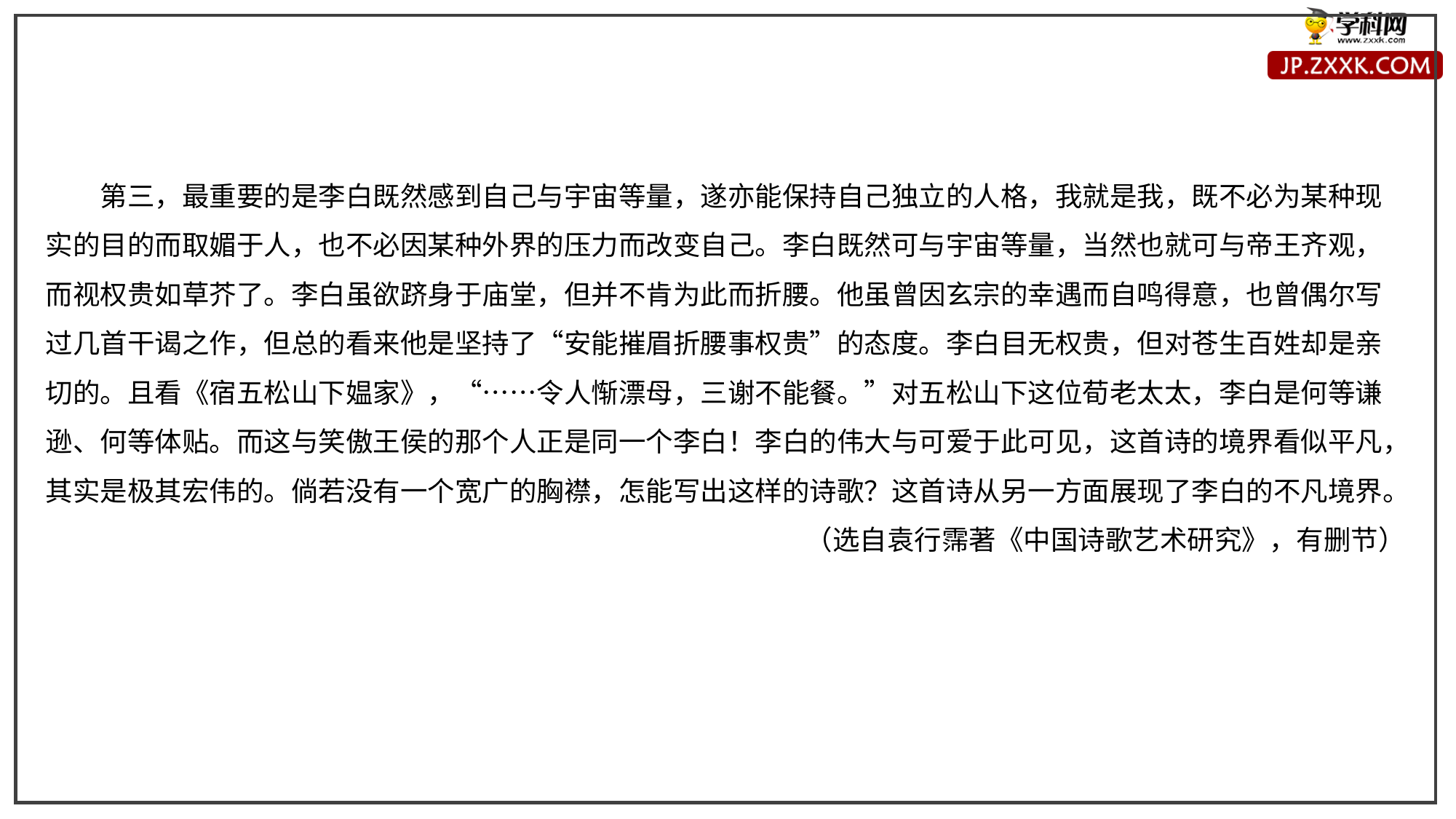

第三，最重要的是李白既然感到自己与宇宙等量，遂亦能保持自己独立的人格，我就是我，既不必为某种现实的目的而取媚于人，也不必因某种外界的压力而改变自己。李白既然可与宇宙等量，当然也就可与帝王齐观，而视权贵如草芥了。李白虽欲跻身于庙堂，但并不肯为此而折腰。他虽曾因玄宗的幸遇而自鸣得意，也曾偶尔写过几首干谒之作，但总的看来他是坚持了“安能摧眉折腰事权贵”的态度。李白目无权贵，但对苍生百姓却是亲切的。且看《宿五松山下媪家》，“……令人惭漂母，三谢不能餐。”对五松山下这位荀老太太，李白是何等谦逊、何等体贴。而这与笑傲王侯的那个人正是同一个李白！李白的伟大与可爱于此可见，这首诗的境界看似平凡，其实是极其宏伟的。倘若没有一个宽广的胸襟，怎能写出这样的诗歌？这首诗从另一方面展现了李白的不凡境界。
（选自袁行霈著《中国诗歌艺术研究》，有删节）